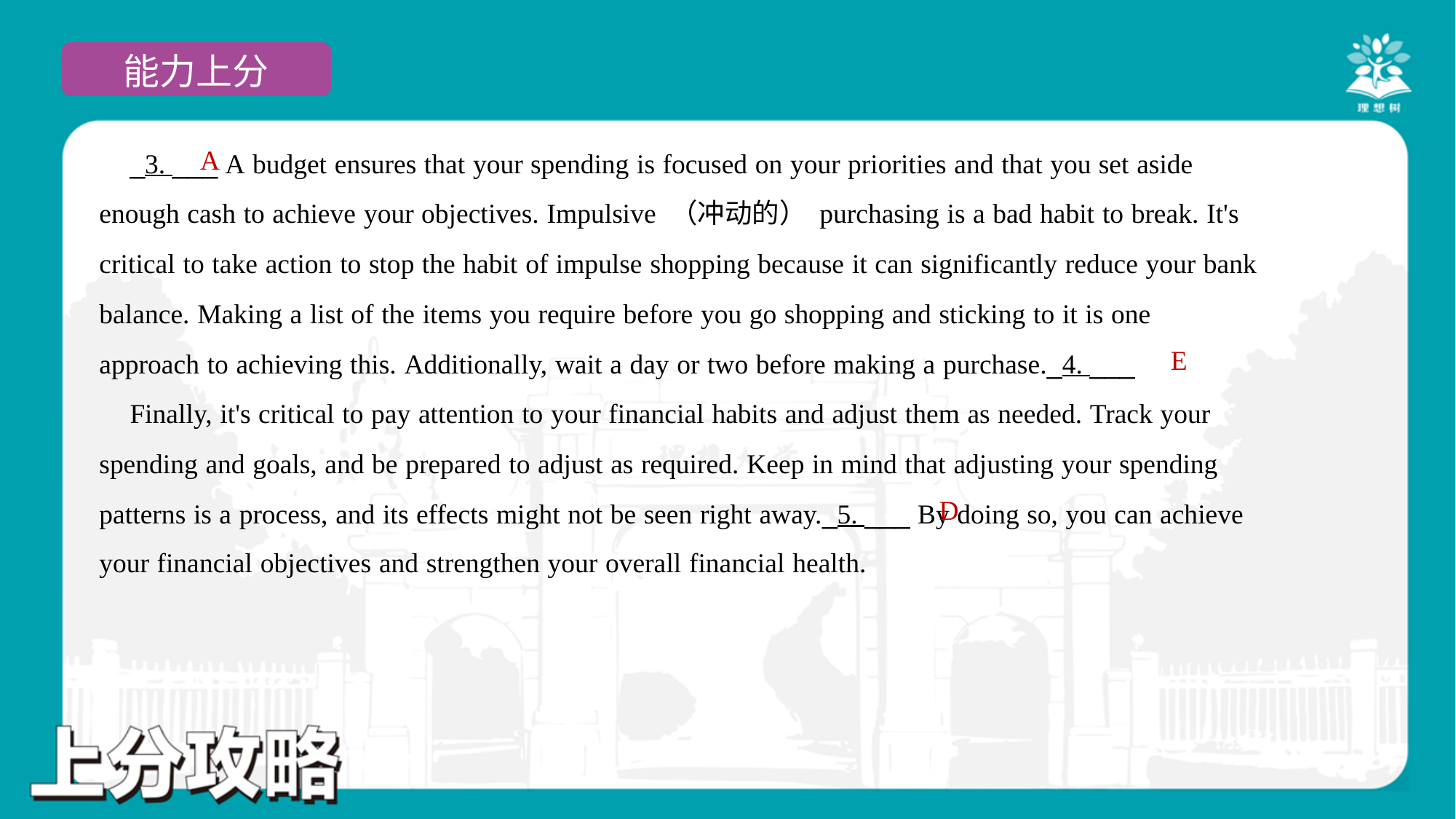

A
    _3. ___ A budget ensures that your spending is focused on your priorities and that you set aside
enough cash to achieve your objectives. Impulsive （冲动的） purchasing is a bad habit to break. It's
critical to take action to stop the habit of impulse shopping because it can significantly reduce your bank
balance. Making a list of the items you require before you go shopping and sticking to it is one
approach to achieving this. Additionally, wait a day or two before making a purchase._4. ___
    Finally, it's critical to pay attention to your financial habits and adjust them as needed. Track your
spending and goals, and be prepared to adjust as required. Keep in mind that adjusting your spending
patterns is a process, and its effects might not be seen right away._5. ___ By doing so, you can achieve
your financial objectives and strengthen your overall financial health.#6
E
D